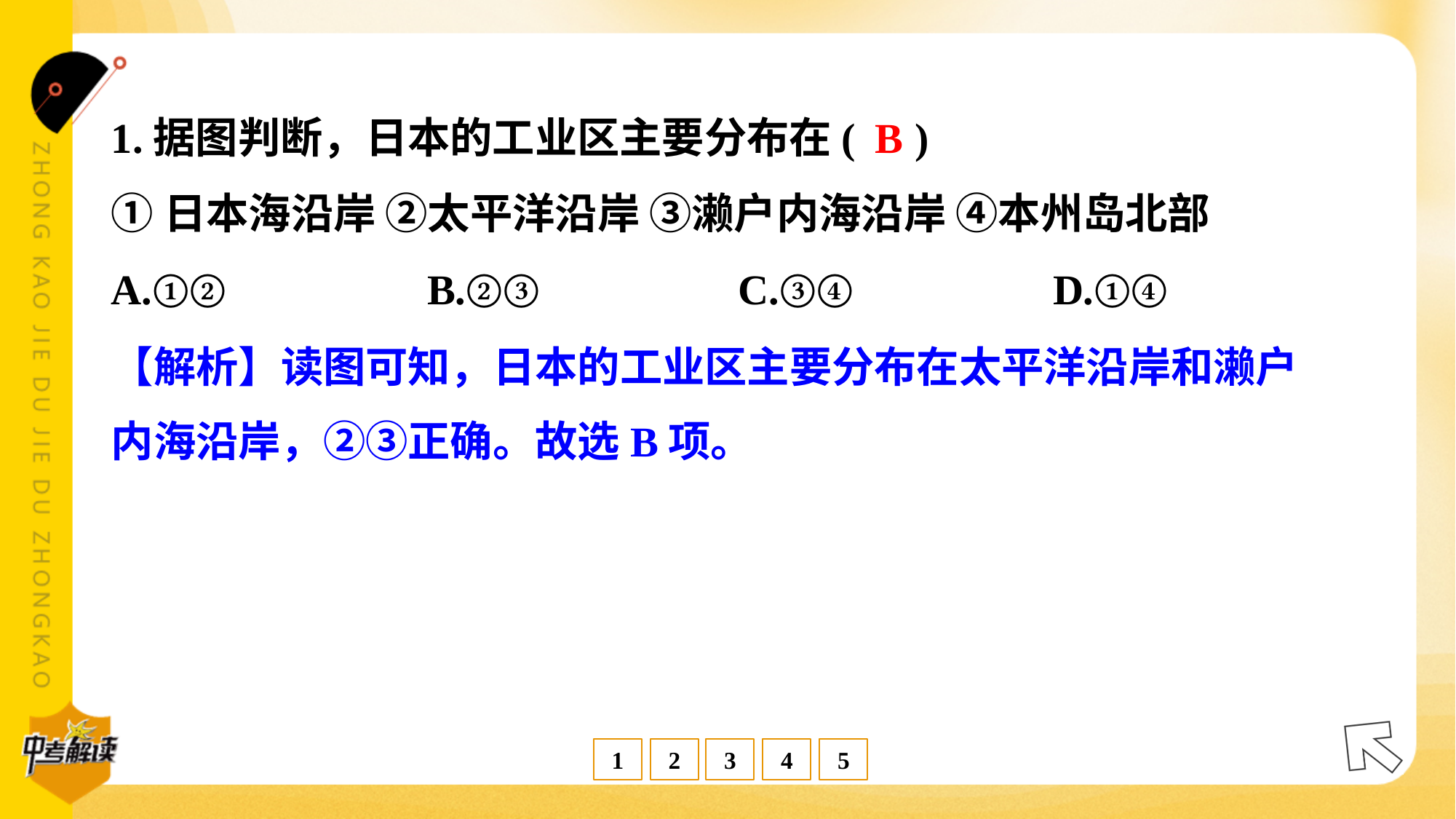

B
1.据图判断，日本的工业区主要分布在(     )
①日本海沿岸 ②太平洋沿岸 ③濑户内海沿岸 ④本州岛北部
A.①②	B.②③	C.③④	D.①④
【解析】读图可知，日本的工业区主要分布在太平洋沿岸和濑户
内海沿岸，②③正确。故选B项。